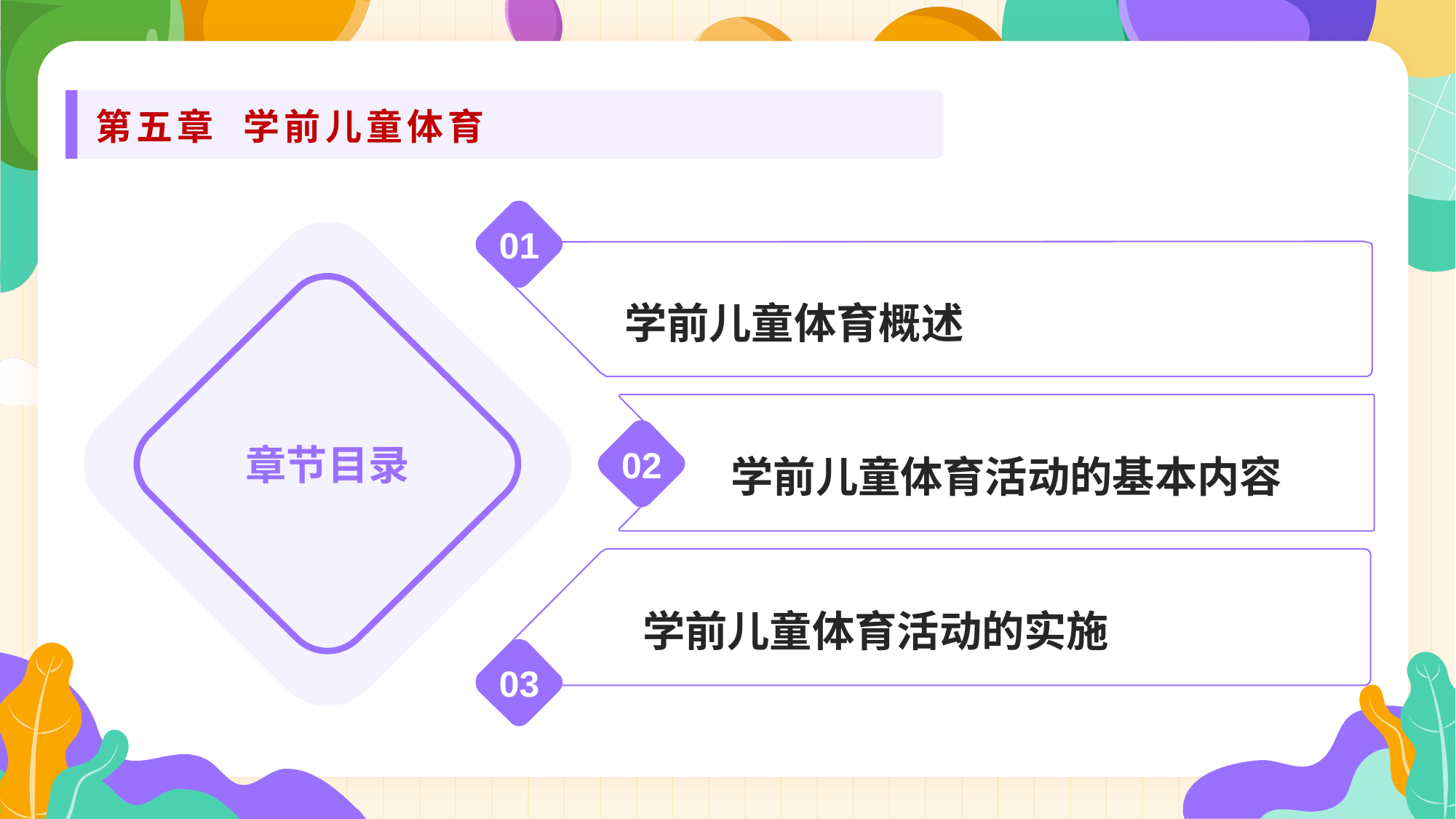

第五章  学前儿童体育
01

学前儿童体育概述
章节目录
学前儿童体育活动的基本内容
02
 学前儿童体育活动的实施
03